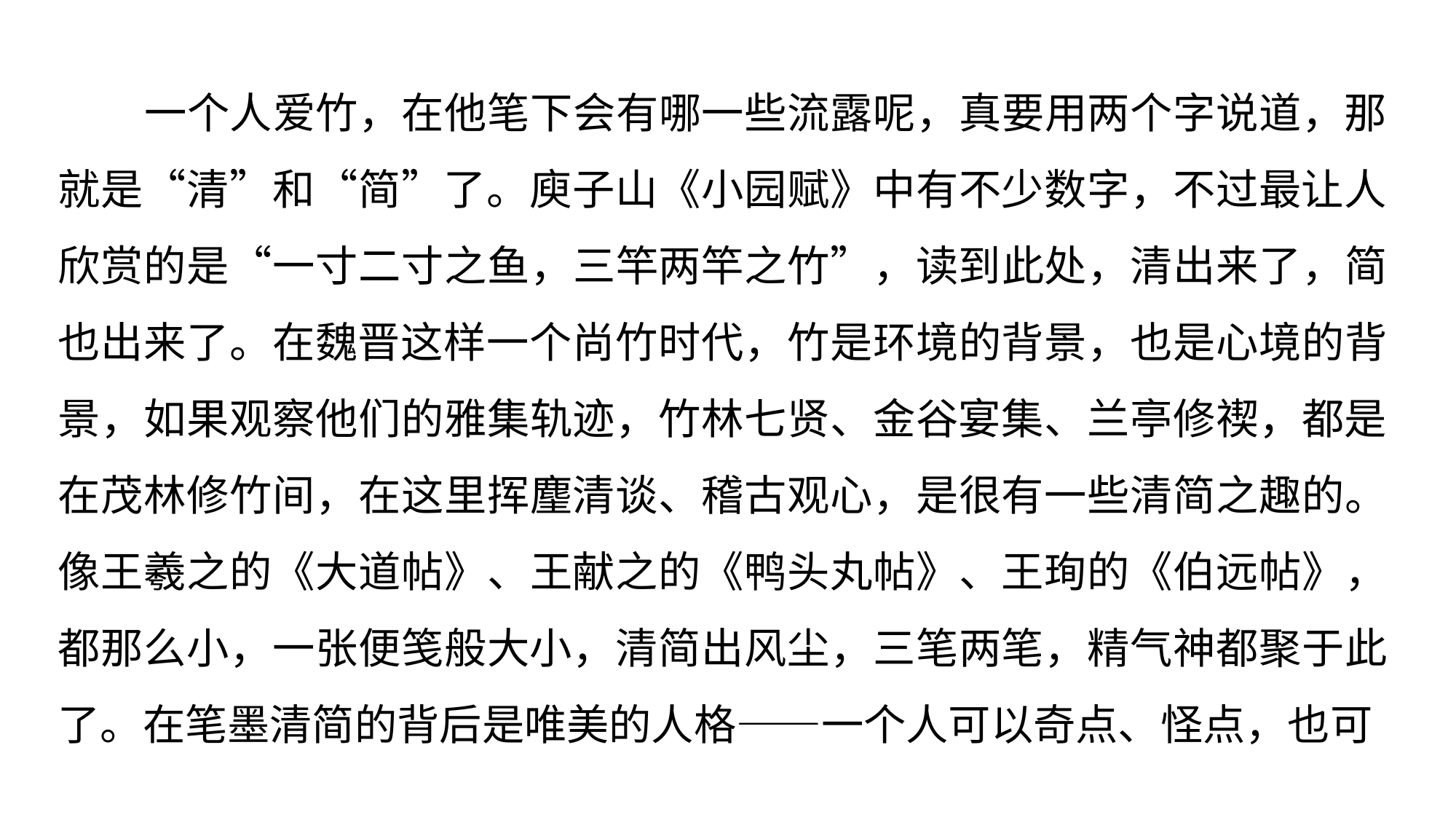

一个人爱竹，在他笔下会有哪一些流露呢，真要用两个字说道，那就是“清”和“简”了。庾子山《小园赋》中有不少数字，不过最让人欣赏的是“一寸二寸之鱼，三竿两竿之竹”，读到此处，清出来了，简也出来了。在魏晋这样一个尚竹时代，竹是环境的背景，也是心境的背景，如果观察他们的雅集轨迹，竹林七贤、金谷宴集、兰亭修禊，都是在茂林修竹间，在这里挥麈清谈、稽古观心，是很有一些清简之趣的。像王羲之的《大道帖》、王献之的《鸭头丸帖》、王珣的《伯远帖》，都那么小，一张便笺般大小，清简出风尘，三笔两笔，精气神都聚于此了。在笔墨清简的背后是唯美的人格——一个人可以奇点、怪点，也可